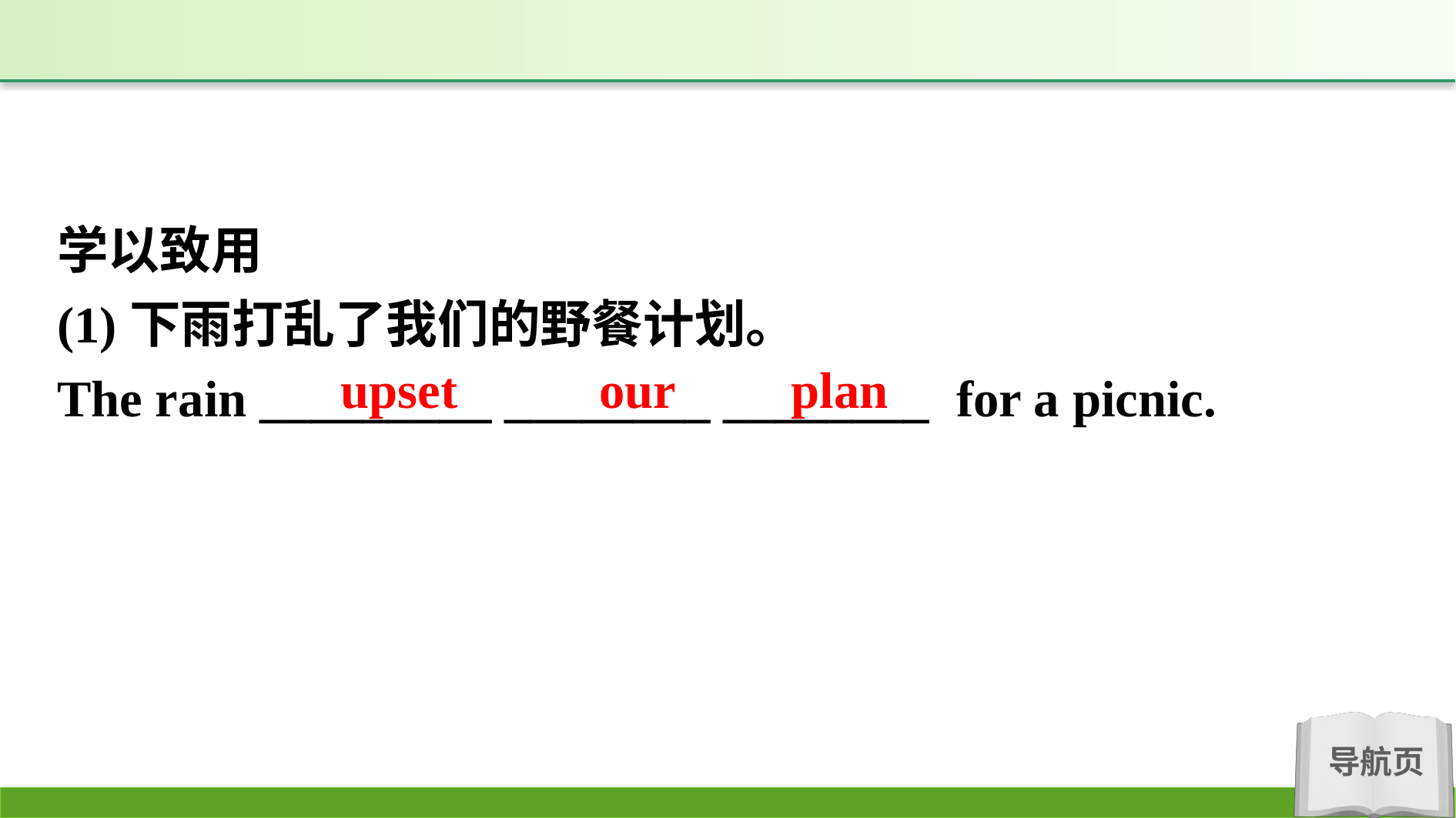

学以致用
(1)下雨打乱了我们的野餐计划。
The rain _________ ________ ________  for a picnic.
upset           our         plan